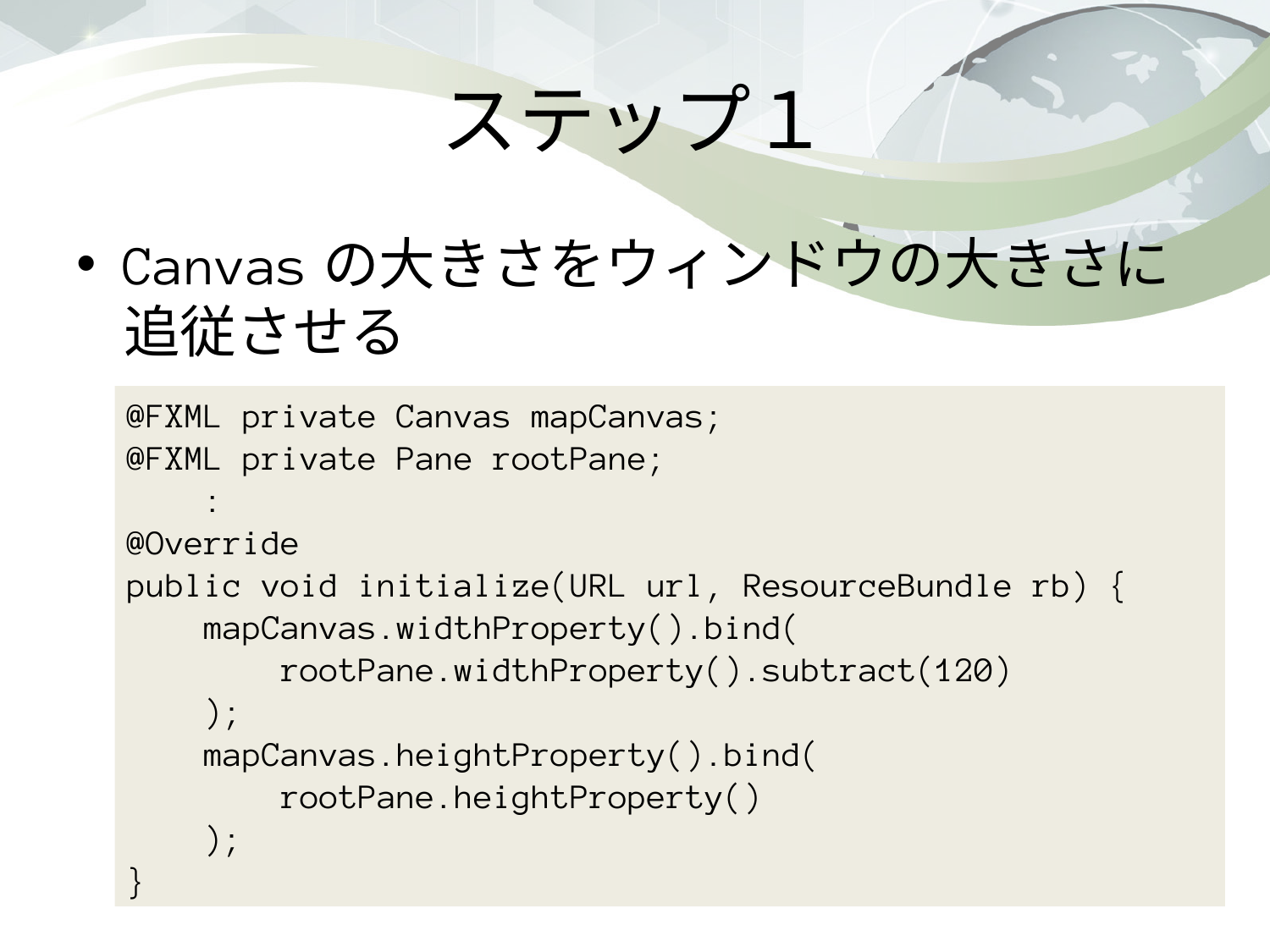

# ステップ１
Canvasの大きさをウィンドウの大きさに追従させる
@FXML private Canvas mapCanvas;
@FXML private Pane rootPane;
    :
@Override
public void initialize(URL url, ResourceBundle rb) {
    mapCanvas.widthProperty().bind(
        rootPane.widthProperty().subtract(120)
    );
    mapCanvas.heightProperty().bind(
        rootPane.heightProperty()
    );
}